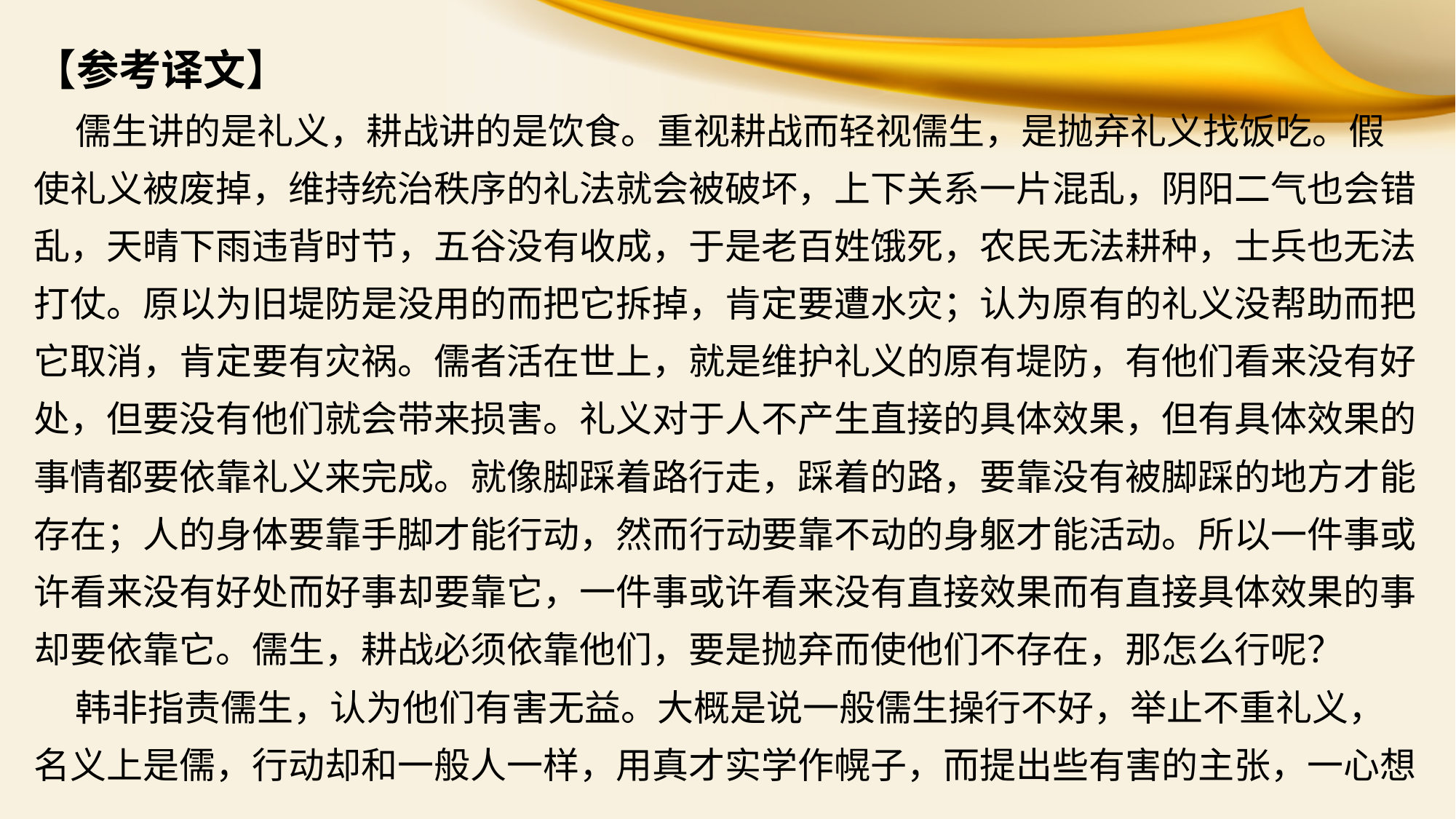

【参考译文】
    儒生讲的是礼义，耕战讲的是饮食。重视耕战而轻视儒生，是抛弃礼义找饭吃。假使礼义被废掉，维持统治秩序的礼法就会被破坏，上下关系一片混乱，阴阳二气也会错乱，天晴下雨违背时节，五谷没有收成，于是老百姓饿死，农民无法耕种，士兵也无法打仗。原以为旧堤防是没用的而把它拆掉，肯定要遭水灾；认为原有的礼义没帮助而把它取消，肯定要有灾祸。儒者活在世上，就是维护礼义的原有堤防，有他们看来没有好处，但要没有他们就会带来损害。礼义对于人不产生直接的具体效果，但有具体效果的事情都要依靠礼义来完成。就像脚踩着路行走，踩着的路，要靠没有被脚踩的地方才能存在；人的身体要靠手脚才能行动，然而行动要靠不动的身躯才能活动。所以一件事或许看来没有好处而好事却要靠它，一件事或许看来没有直接效果而有直接具体效果的事却要依靠它。儒生，耕战必须依靠他们，要是抛弃而使他们不存在，那怎么行呢？
    韩非指责儒生，认为他们有害无益。大概是说一般儒生操行不好，举止不重礼义，名义上是儒，行动却和一般人一样，用真才实学作幌子，而提出些有害的主张，一心想